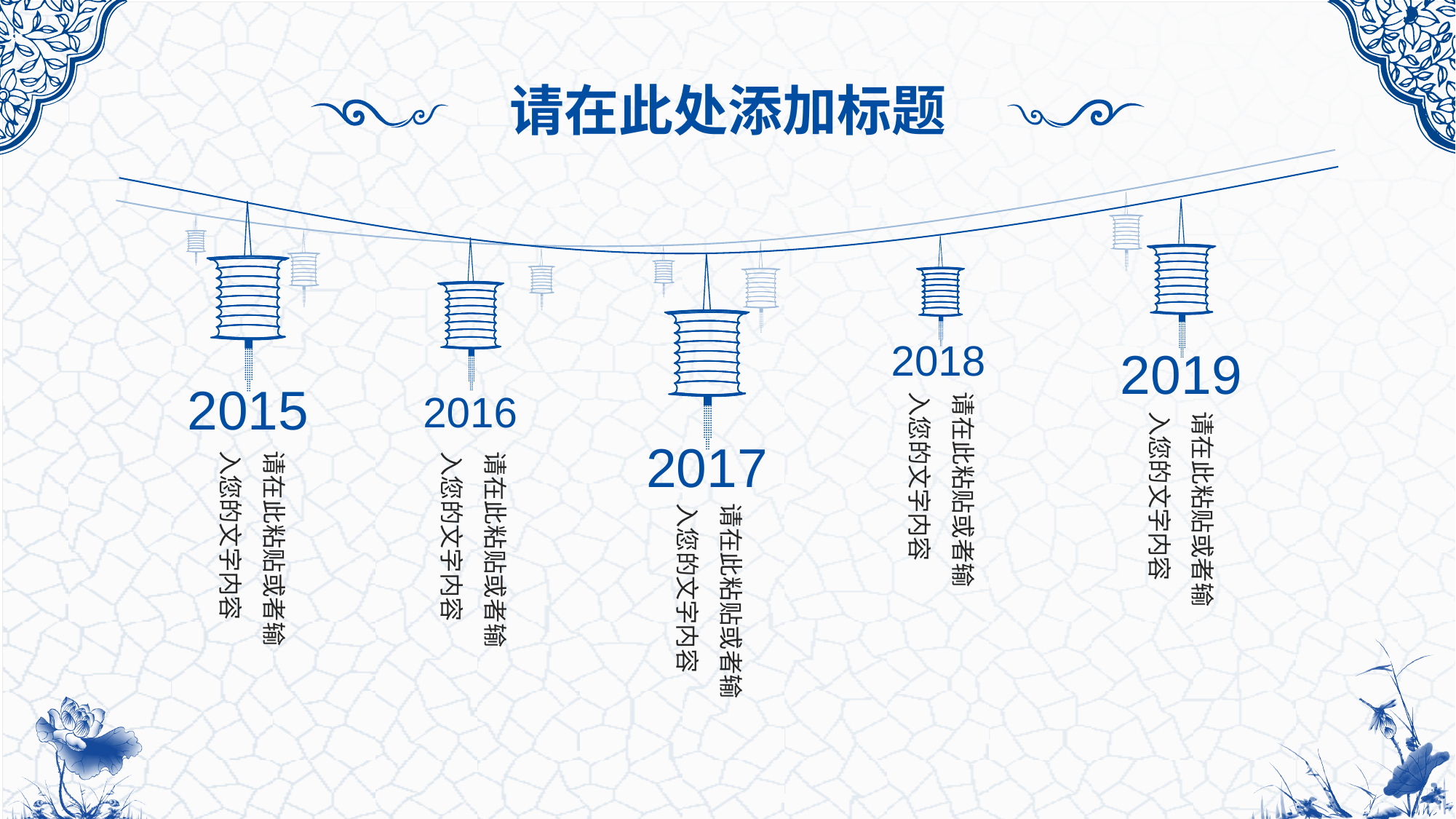

请在此处添加标题

2018
2019
2015
2016
请在此粘贴或者输入您的文字内容
请在此粘贴或者输入您的文字内容
2017
请在此粘贴或者输入您的文字内容
请在此粘贴或者输入您的文字内容
请在此粘贴或者输入您的文字内容